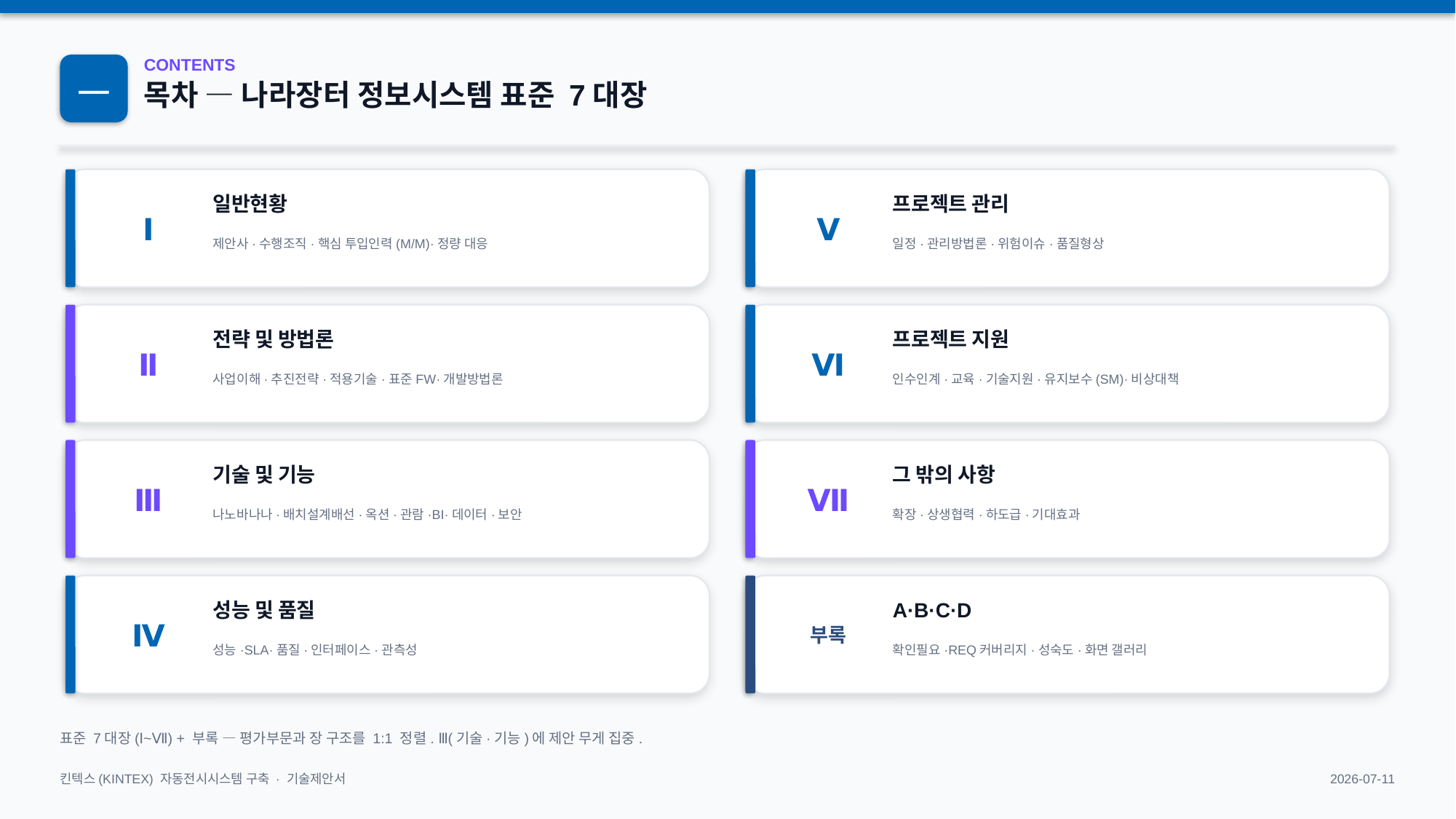

―
CONTENTS
목차 — 나라장터 정보시스템 표준 7대장

Ⅰ

Ⅴ
일반현황
프로젝트 관리
제안사·수행조직·핵심 투입인력(M/M)·정량 대응
일정·관리방법론·위험이슈·품질형상

Ⅱ

Ⅵ
전략 및 방법론
프로젝트 지원
사업이해·추진전략·적용기술·표준FW·개발방법론
인수인계·교육·기술지원·유지보수(SM)·비상대책

Ⅲ

Ⅶ
기술 및 기능
그 밖의 사항
나노바나나·배치설계배선·옥션·관람·BI·데이터·보안
확장·상생협력·하도급·기대효과

Ⅳ

부록
성능 및 품질
A·B·C·D
성능·SLA·품질·인터페이스·관측성
확인필요·REQ커버리지·성숙도·화면 갤러리
표준 7대장(Ⅰ~Ⅶ) + 부록 — 평가부문과 장 구조를 1:1 정렬. Ⅲ(기술·기능)에 제안 무게 집중.
킨텍스(KINTEX) 자동전시시스템 구축 · 기술제안서
2026-07-11